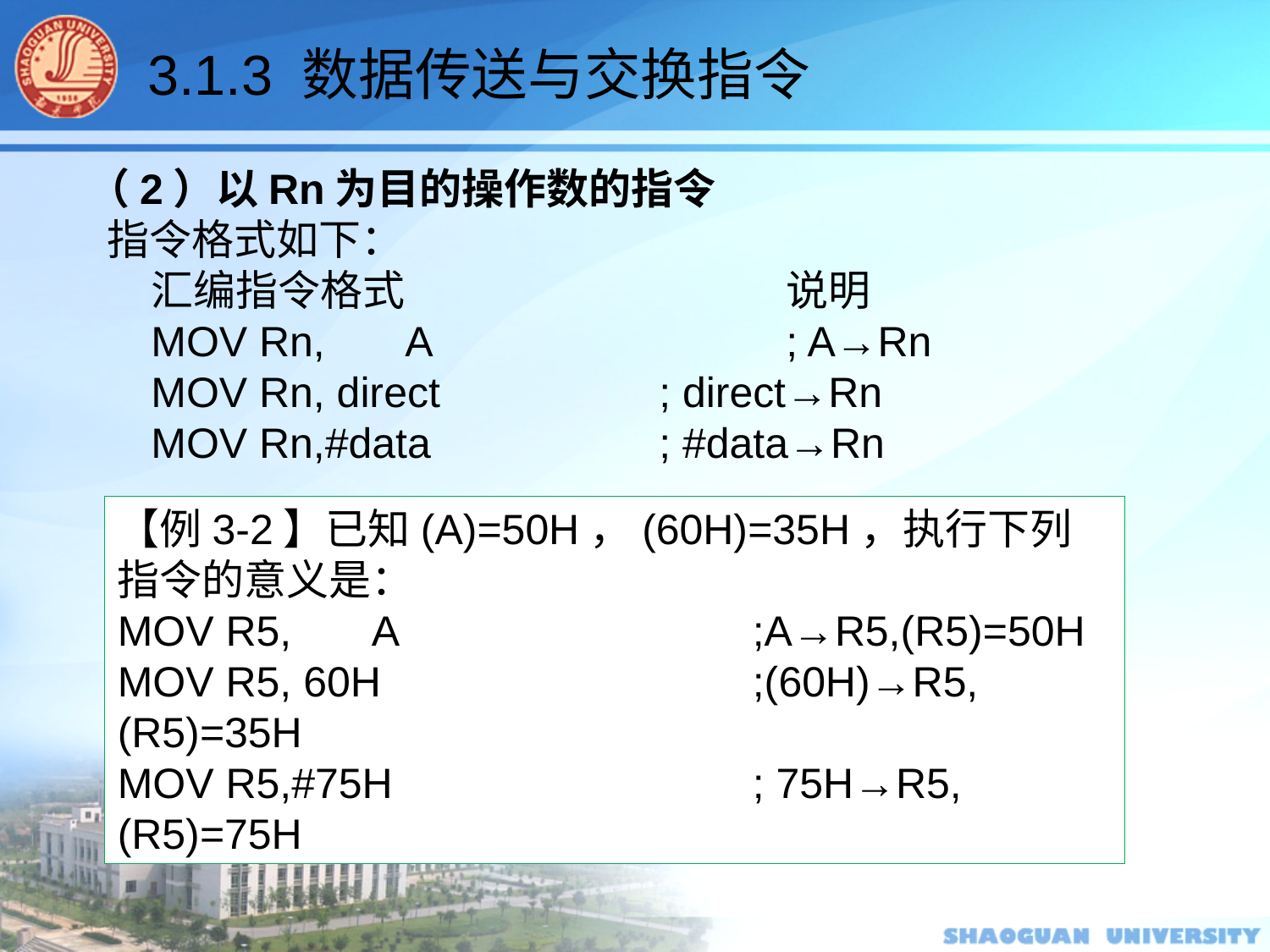

3.1.3 数据传送与交换指令
（2）以Rn为目的操作数的指令
 指令格式如下：
汇编指令格式			说明
MOV Rn,	A			; A→Rn
MOV Rn, direct		; direct→Rn
MOV Rn,#data		; #data→Rn

【例3-2】已知(A)=50H，(60H)=35H，执行下列指令的意义是：
MOV R5,	A			;A→R5,(R5)=50H
MOV R5, 60H			;(60H)→R5, (R5)=35H
MOV R5,#75H			; 75H→R5, (R5)=75H